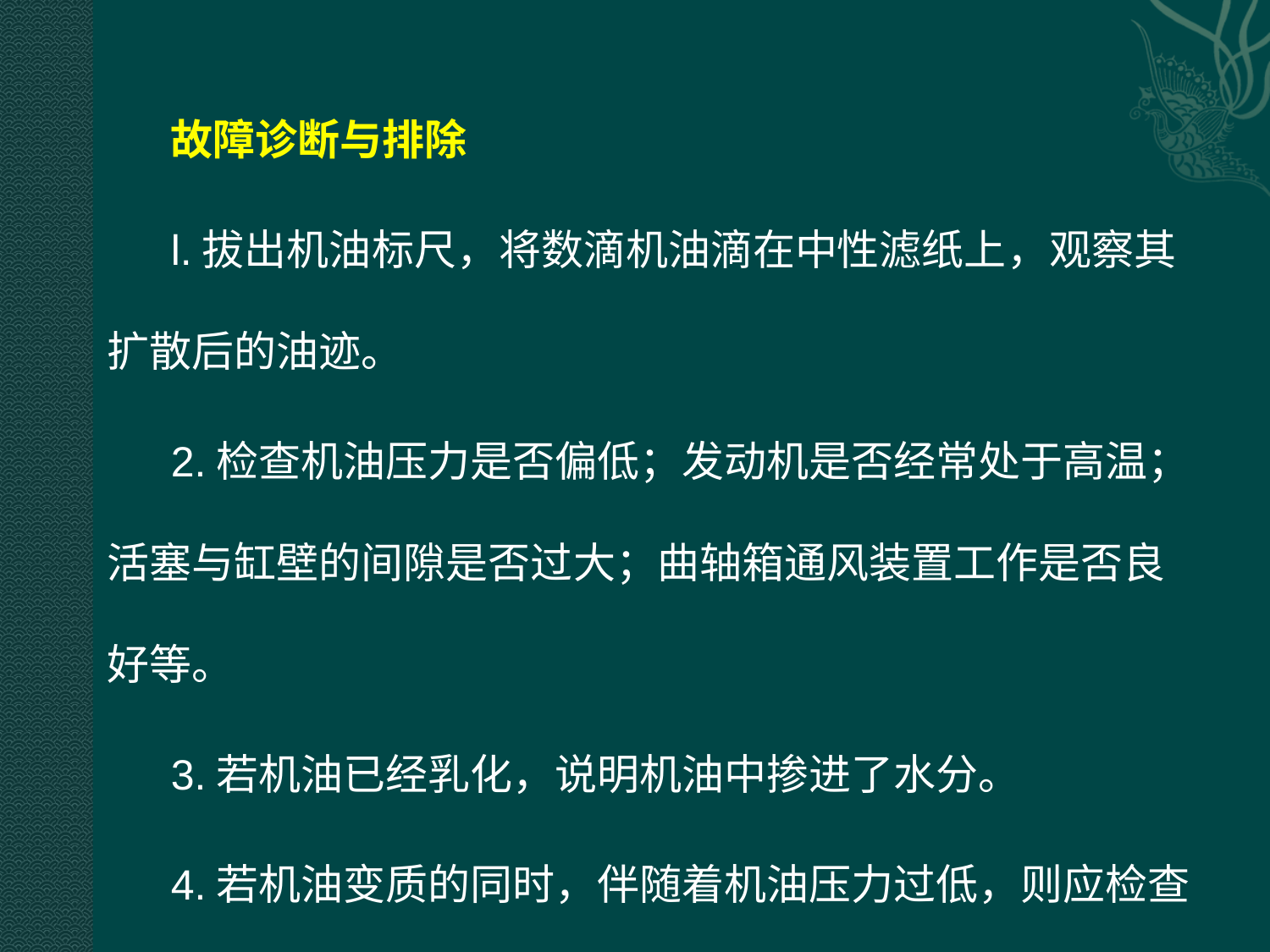

故障诊断与排除
l.拔出机油标尺，将数滴机油滴在中性滤纸上，观察其扩散后的油迹。
2.检查机油压力是否偏低；发动机是否经常处于高温；活塞与缸壁的间隙是否过大；曲轴箱通风装置工作是否良好等。
3.若机油已经乳化，说明机油中掺进了水分。
4.若机油变质的同时，伴随着机油压力过低，则应检查机油滤清器是否堵塞；机油滤清器旁通的弹簧是否过软等。